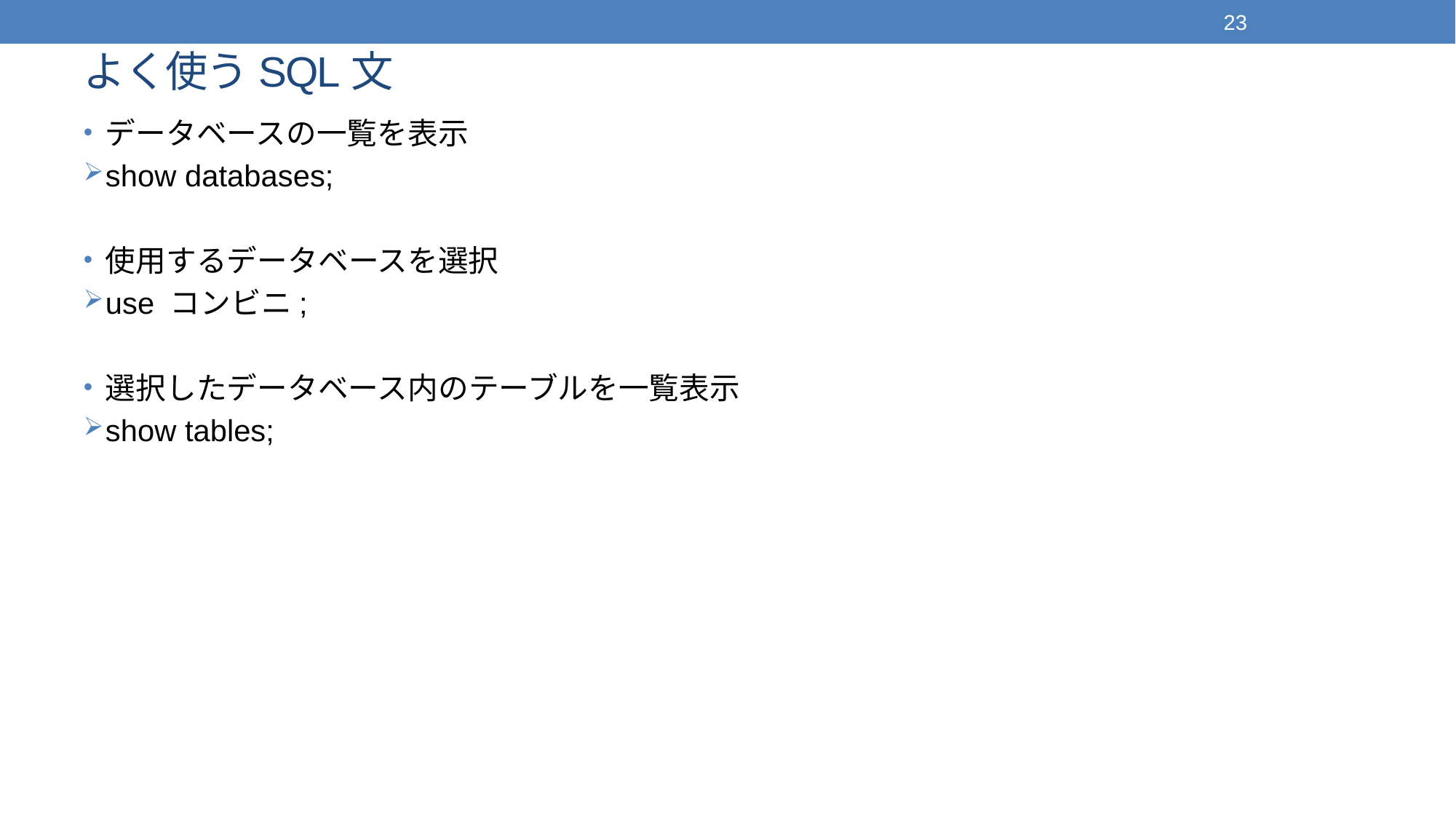

23
# よく使うSQL文
データベースの一覧を表示
show databases;

使用するデータベースを選択
use コンビニ;

選択したデータベース内のテーブルを一覧表示
show tables;